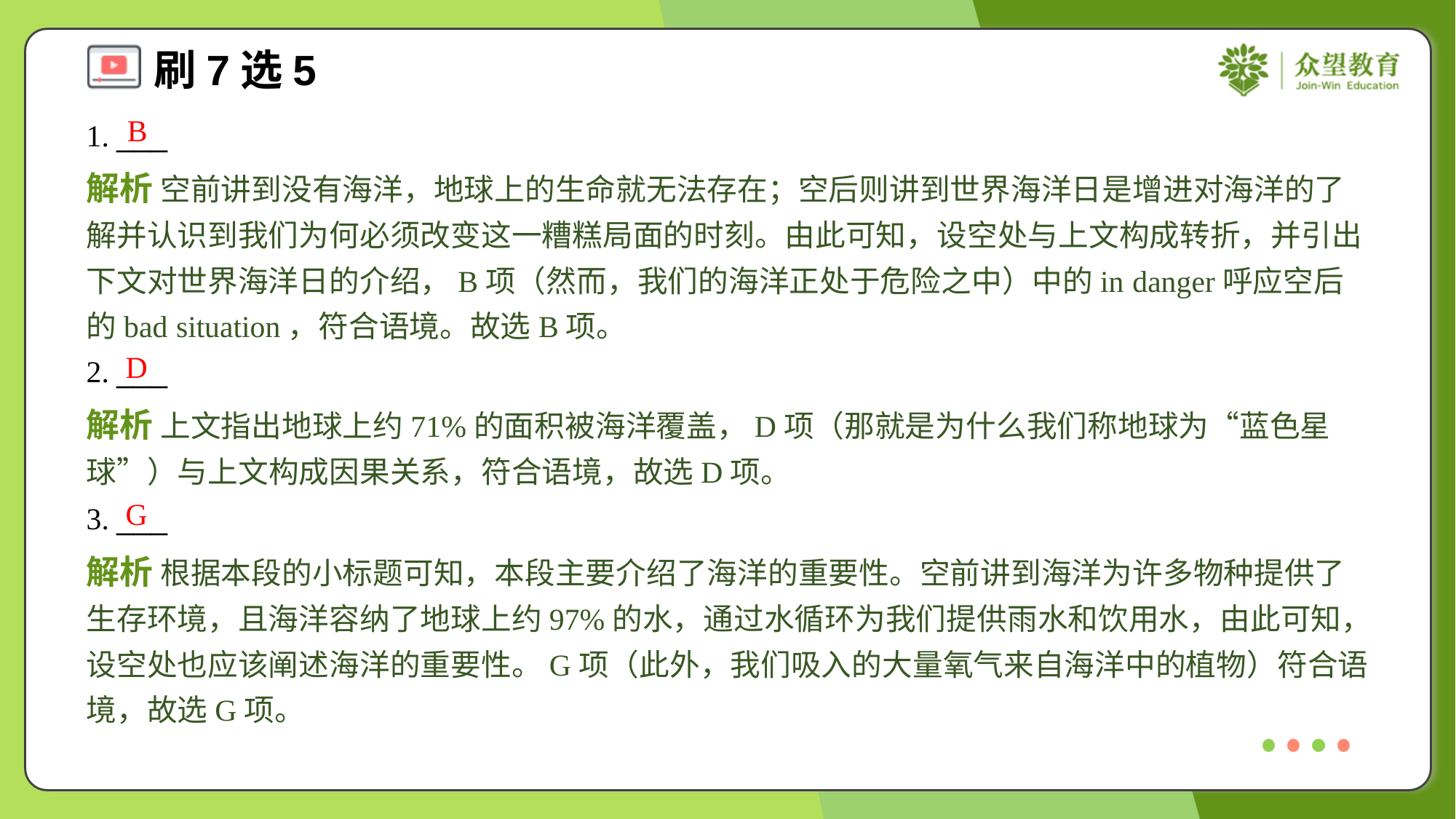

B
1. ___
解析 空前讲到没有海洋，地球上的生命就无法存在；空后则讲到世界海洋日是增进对海洋的了解并认识到我们为何必须改变这一糟糕局面的时刻。由此可知，设空处与上文构成转折，并引出下文对世界海洋日的介绍，B项（然而，我们的海洋正处于危险之中）中的in danger呼应空后的bad situation，符合语境。故选B项。
D
2. ___
解析 上文指出地球上约71%的面积被海洋覆盖，D项（那就是为什么我们称地球为“蓝色星球”）与上文构成因果关系，符合语境，故选D项。
G
3. ___
解析 根据本段的小标题可知，本段主要介绍了海洋的重要性。空前讲到海洋为许多物种提供了生存环境，且海洋容纳了地球上约97%的水，通过水循环为我们提供雨水和饮用水，由此可知，设空处也应该阐述海洋的重要性。G项（此外，我们吸入的大量氧气来自海洋中的植物）符合语境，故选G项。